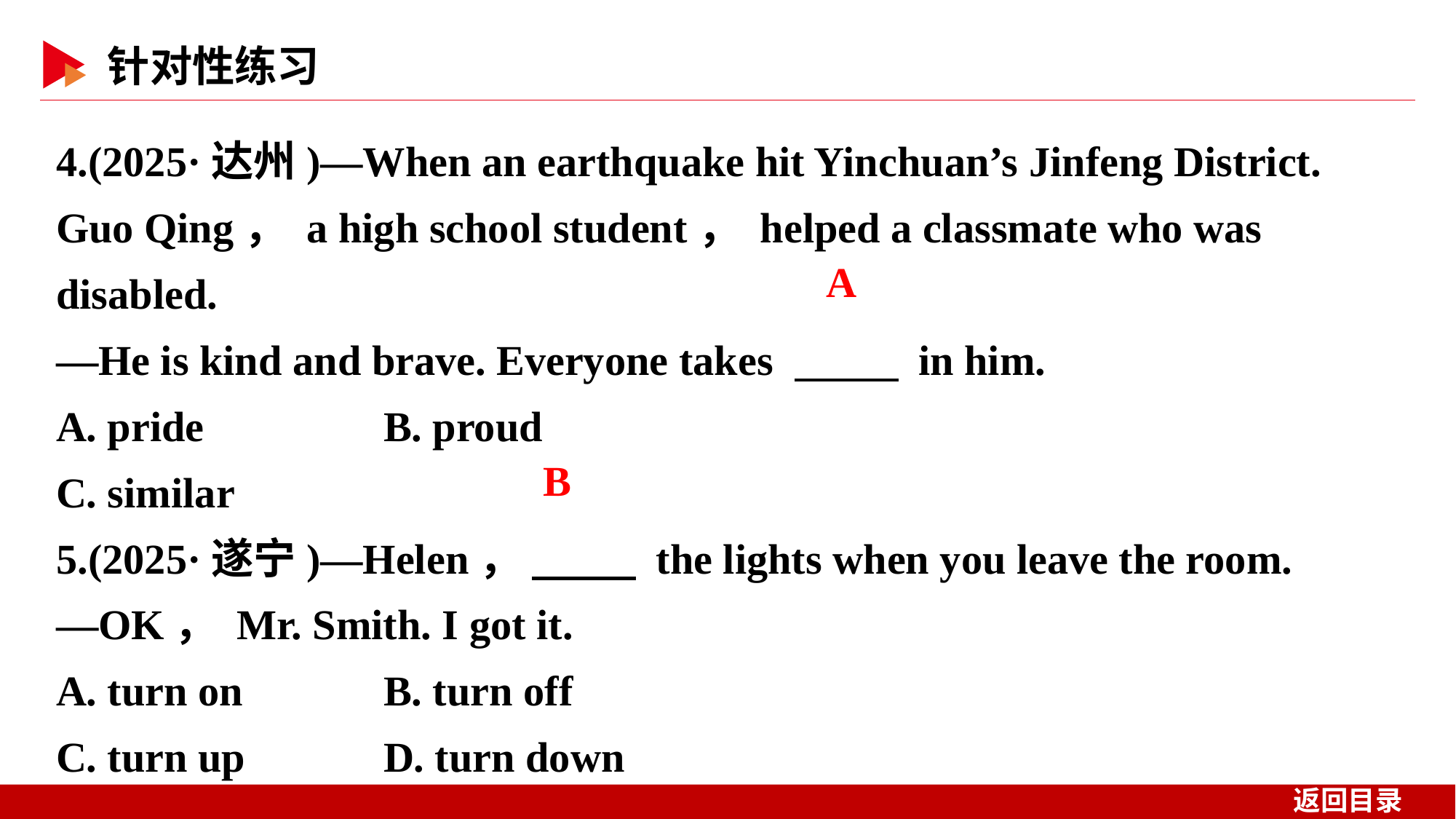

4.(2025·达州)—When an earthquake hit Yinchuan’s Jinfeng District. Guo Qing， a high school student， helped a classmate who was disabled.
—He is kind and brave. Everyone takes 　  　 in him.
A. pride                	B. proud
C. similar
5.(2025·遂宁)—Helen， 　  　 the lights when you leave the room.
—OK， Mr. Smith. I got it.
A. turn on          	B. turn off
C. turn up         	D. turn down
A
B